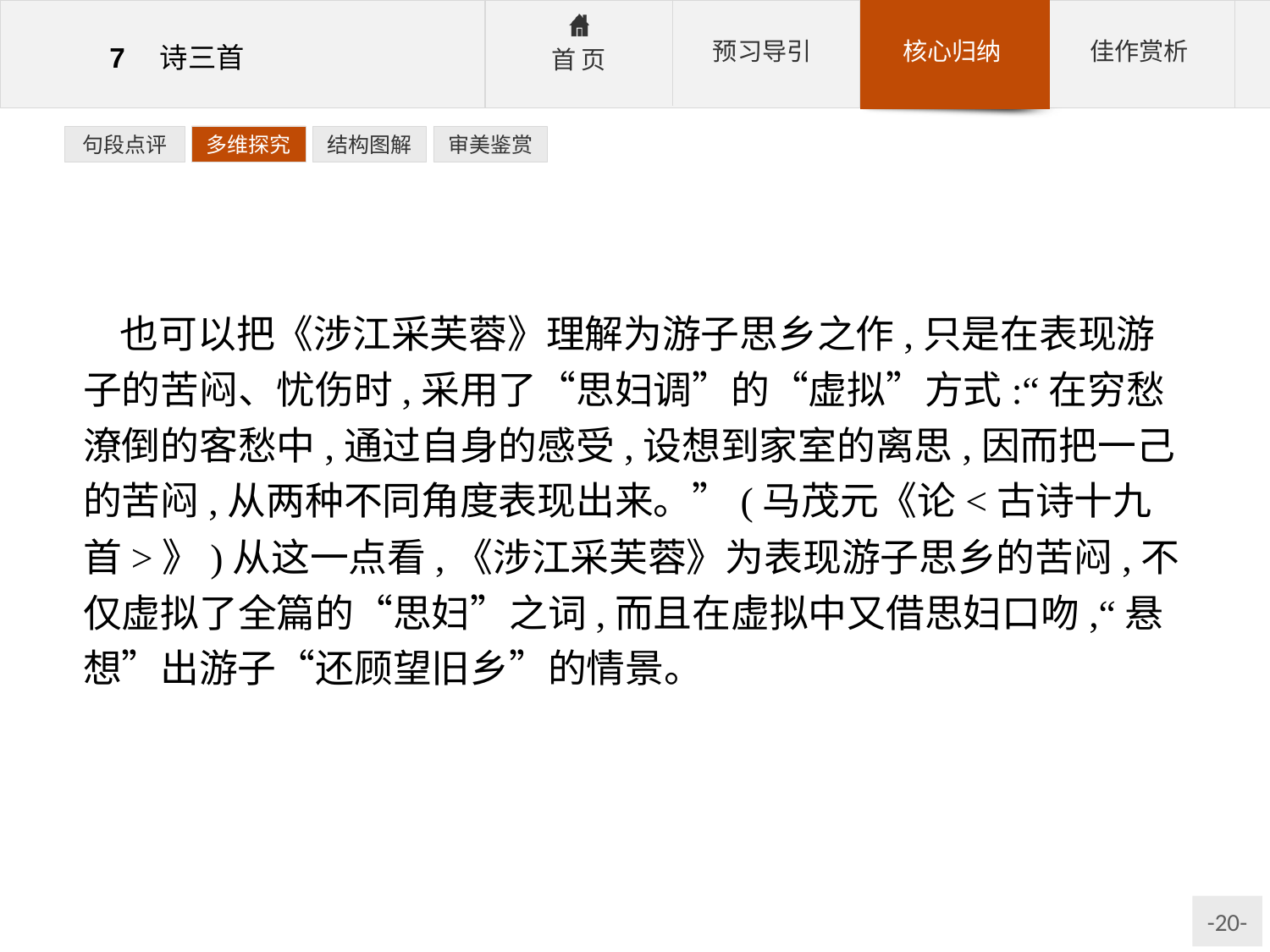

句段点评
多维探究
结构图解
审美鉴赏
也可以把《涉江采芙蓉》理解为游子思乡之作,只是在表现游子的苦闷、忧伤时,采用了“思妇调”的“虚拟”方式:“在穷愁潦倒的客愁中,通过自身的感受,设想到家室的离思,因而把一己的苦闷,从两种不同角度表现出来。”(马茂元《论<古诗十九首>》)从这一点看,《涉江采芙蓉》为表现游子思乡的苦闷,不仅虚拟了全篇的“思妇”之词,而且在虚拟中又借思妇口吻,“悬想”出游子“还顾望旧乡”的情景。